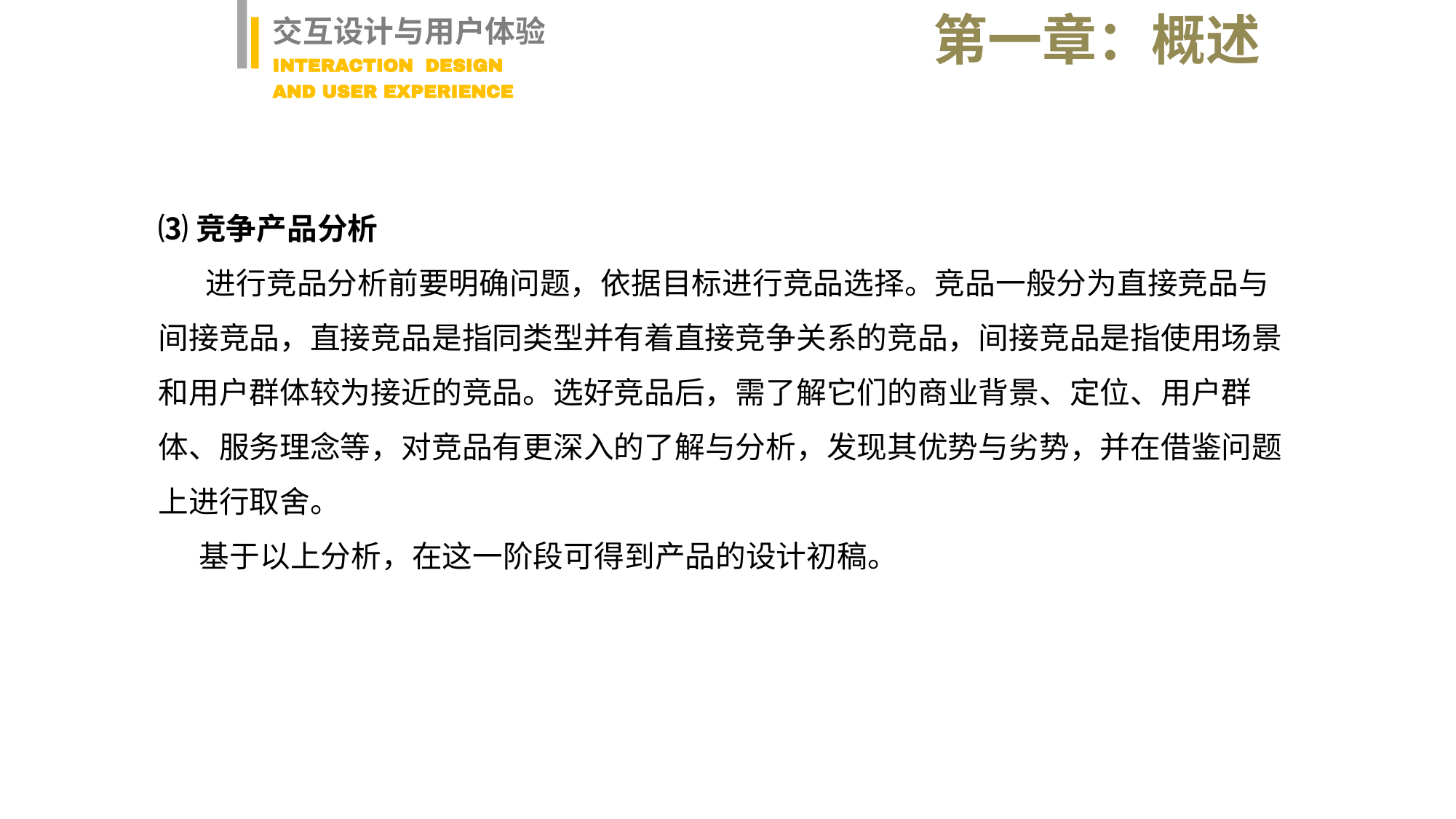

第一章：概述

交互设计与用户体验
INTERACTION  DESIGN
AND USER EXPERIENCE
⑶竞争产品分析
      进行竞品分析前要明确问题，依据目标进行竞品选择。竞品一般分为直接竞品与间接竞品，直接竞品是指同类型并有着直接竞争关系的竞品，间接竞品是指使用场景和用户群体较为接近的竞品。选好竞品后，需了解它们的商业背景、定位、用户群体、服务理念等，对竞品有更深入的了解与分析，发现其优势与劣势，并在借鉴问题上进行取舍。
     基于以上分析，在这一阶段可得到产品的设计初稿。